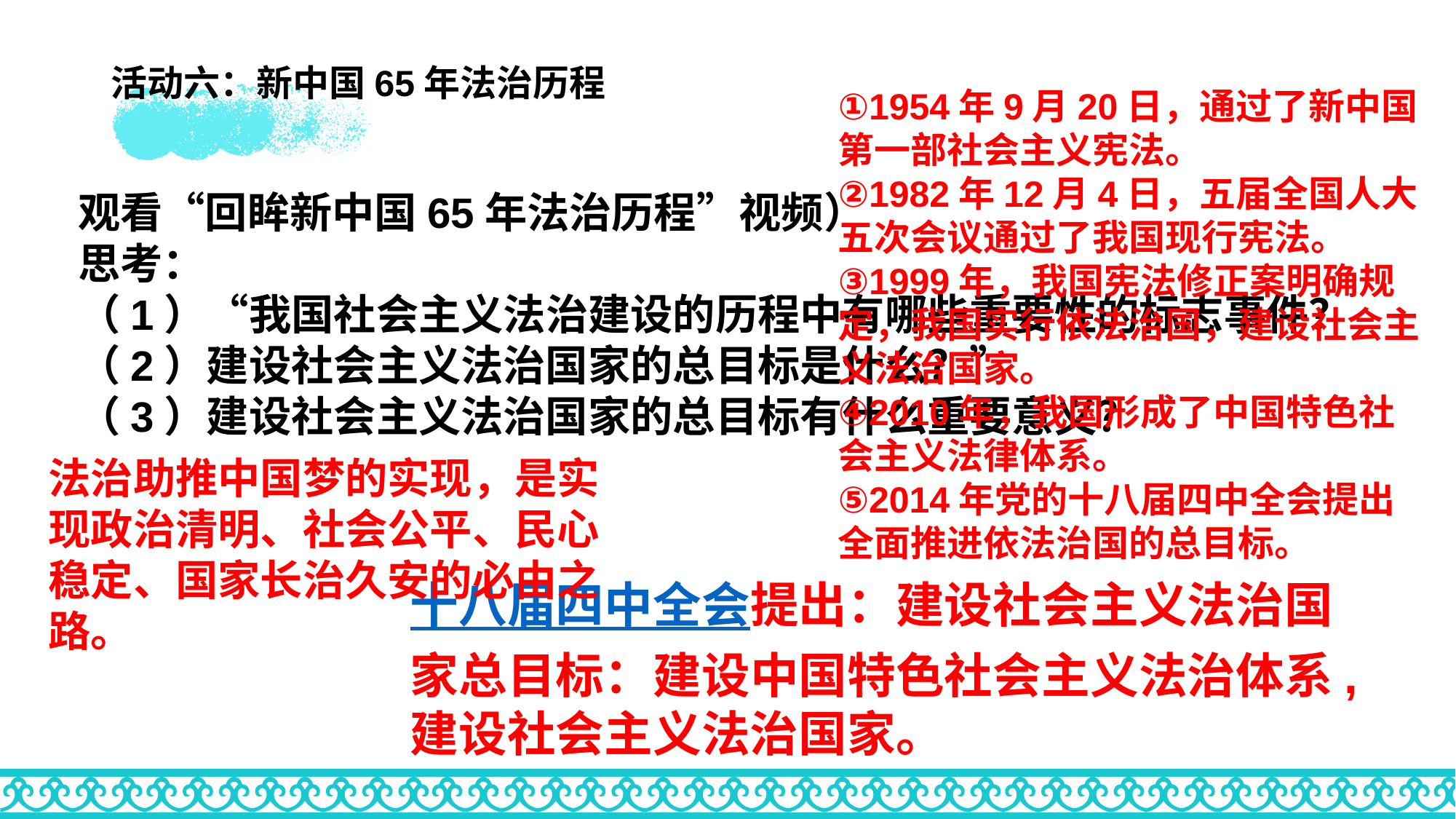

# 活动六：新中国65年法治历程
①1954年9月20日，通过了新中国第一部社会主义宪法。
②1982年12月4日，五届全国人大五次会议通过了我国现行宪法。
③1999年，我国宪法修正案明确规定，我国实行依法治国，建设社会主义法治国家。
④2010年，我国形成了中国特色社会主义法律体系。
⑤2014年党的十八届四中全会提出全面推进依法治国的总目标。

观看“回眸新中国65年法治历程”视频）思考：（1）“我国社会主义法治建设的历程中有哪些重要性的标志事件？（2）建设社会主义法治国家的总目标是什么？”
（3）建设社会主义法治国家的总目标有什么重要意义？
法治助推中国梦的实现，是实现政治清明、社会公平、民心稳定、国家长治久安的必由之路。
十八届四中全会提出：建设社会主义法治国家总目标：建设中国特色社会主义法治体系,建设社会主义法治国家。